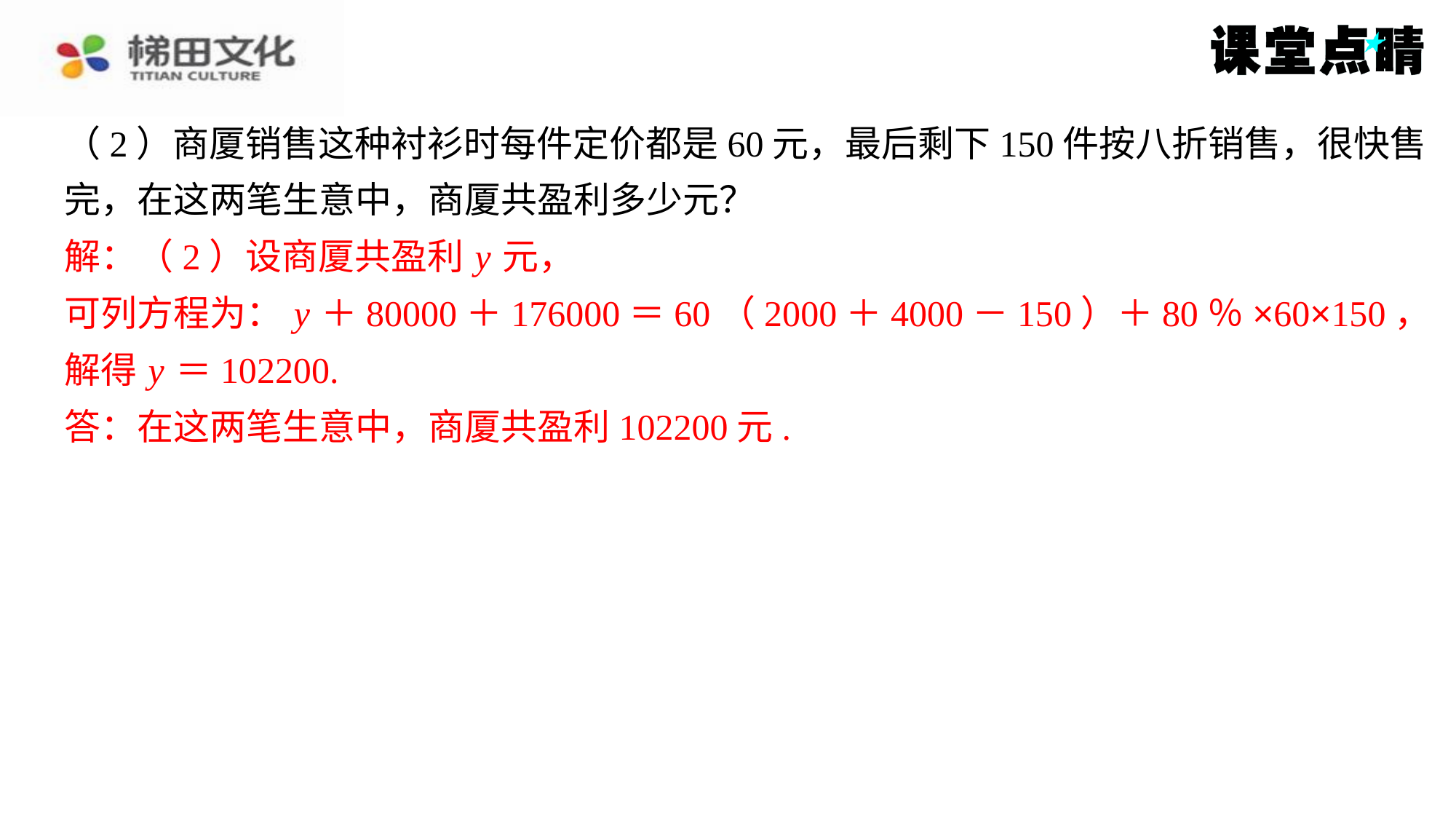

（2）商厦销售这种衬衫时每件定价都是60元，最后剩下150件按八折销售，很快售
完，在这两笔生意中，商厦共盈利多少元？
解：（2）设商厦共盈利 y 元，
可列方程为： y ＋80000＋176000＝60（2000＋4000－150）＋80％×60×150，
解得 y ＝102200.
答：在这两笔生意中，商厦共盈利102200元.
解：（2）设商厦共盈利 y 元，
可列方程为： y ＋80000＋176000＝60（2000＋4000－150）＋80％×60×150，
解得 y ＝102200.
答：在这两笔生意中，商厦共盈利102200元.